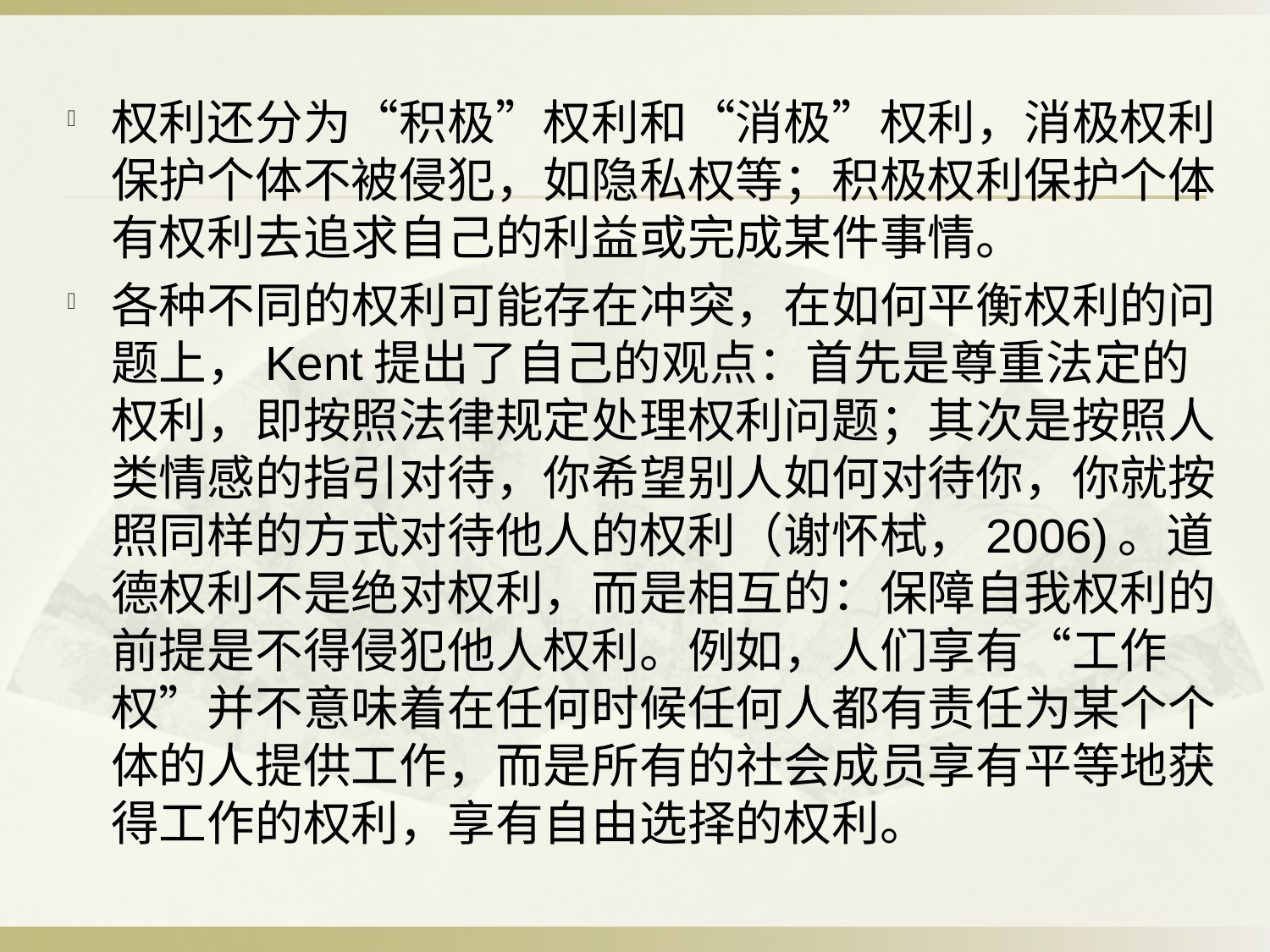

#
权利还分为“积极”权利和“消极”权利，消极权利保护个体不被侵犯，如隐私权等；积极权利保护个体有权利去追求自己的利益或完成某件事情。
各种不同的权利可能存在冲突，在如何平衡权利的问题上，Kent提出了自己的观点：首先是尊重法定的权利，即按照法律规定处理权利问题；其次是按照人类情感的指引对待，你希望别人如何对待你，你就按照同样的方式对待他人的权利（谢怀栻，2006)。道德权利不是绝对权利，而是相互的：保障自我权利的前提是不得侵犯他人权利。例如，人们享有“工作权”并不意味着在任何时候任何人都有责任为某个个体的人提供工作，而是所有的社会成员享有平等地获得工作的权利，享有自由选择的权利。